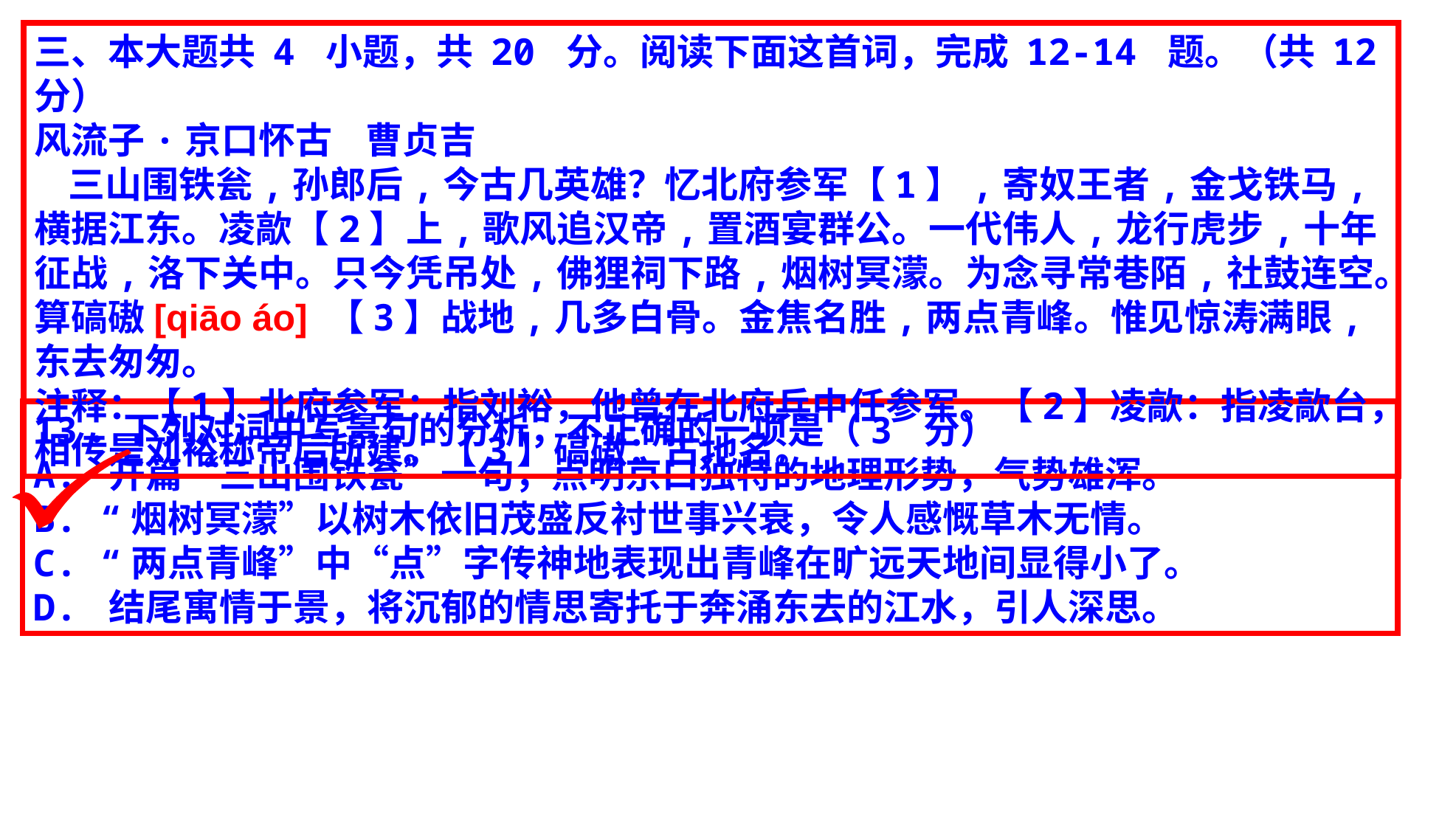

三、本大题共 4 小题，共 20 分。阅读下面这首词，完成 12-14 题。（共 12 分）
风流子·京口怀古    曹贞吉
   三山围铁瓮,孙郎后,今古几英雄？忆北府参军【1】,寄奴王者,金戈铁马,横据江东。凌歊【2】上,歌风追汉帝,置酒宴群公。一代伟人,龙行虎步,十年征战,洛下关中。只今凭吊处,佛狸祠下路,烟树冥濛。为念寻常巷陌,社鼓连空。算碻磝[qiāo áo] 【3】战地,几多白骨。金焦名胜,两点青峰。惟见惊涛满眼,东去匆匆。
注释：【1】北府参军：指刘裕，他曾在北府兵中任参军。【2】凌歊：指凌歊台，相传是刘裕称帝后所建。【3】碻磝：古地名。
13．下列对词中写景句的分析，不正确的一项是（3 分）
A. 开篇“三山围铁瓮”一句，点明京口独特的地理形势，气势雄浑。
B. “烟树冥濛”以树木依旧茂盛反衬世事兴衰，令人感慨草木无情。
C. “两点青峰”中“点”字传神地表现出青峰在旷远天地间显得小了。
D. 结尾寓情于景，将沉郁的情思寄托于奔涌东去的江水，引人深思。